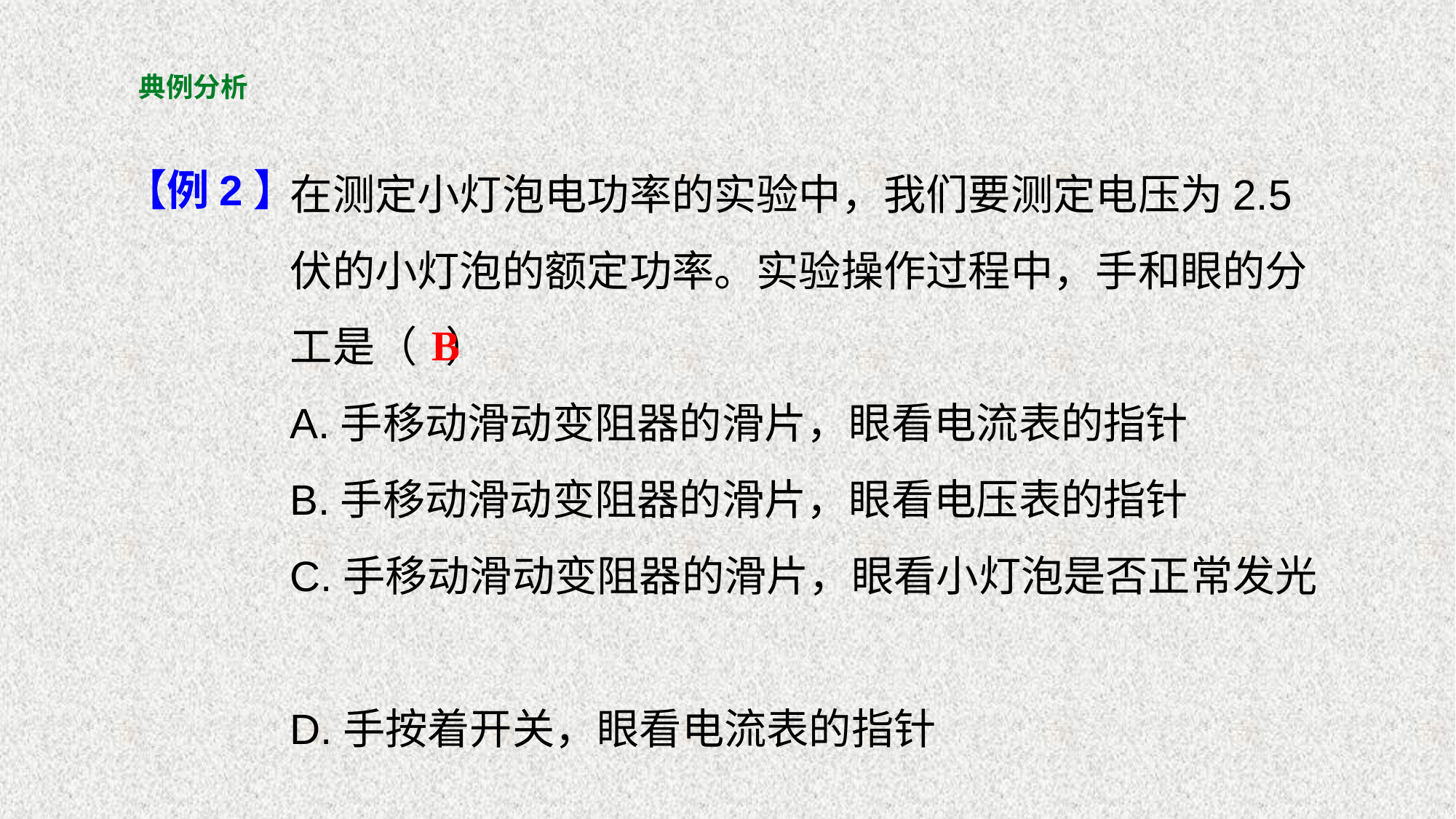

# 典例分析
在测定小灯泡电功率的实验中，我们要测定电压为2.5
伏的小灯泡的额定功率。实验操作过程中，手和眼的分工是（   ）
A.手移动滑动变阻器的滑片，眼看电流表的指针
B.手移动滑动变阻器的滑片，眼看电压表的指针
C.手移动滑动变阻器的滑片，眼看小灯泡是否正常发光
D.手按着开关，眼看电流表的指针
【例2】
B